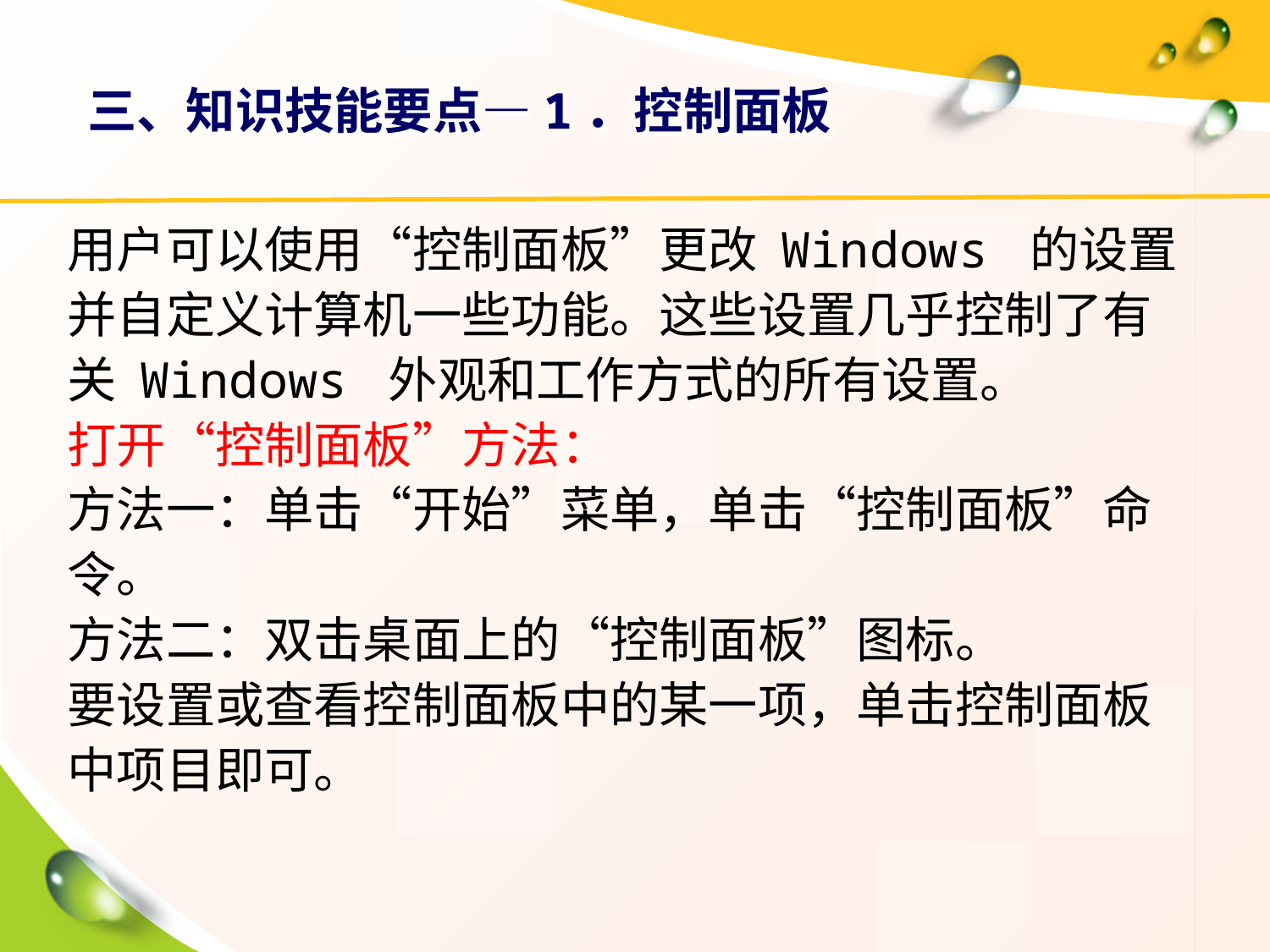

# 三、知识技能要点—1．控制面板
用户可以使用“控制面板”更改 Windows 的设置并自定义计算机一些功能。这些设置几乎控制了有关 Windows 外观和工作方式的所有设置。
打开“控制面板”方法：
方法一：单击“开始”菜单，单击“控制面板”命令。
方法二：双击桌面上的“控制面板”图标。
要设置或查看控制面板中的某一项，单击控制面板中项目即可。